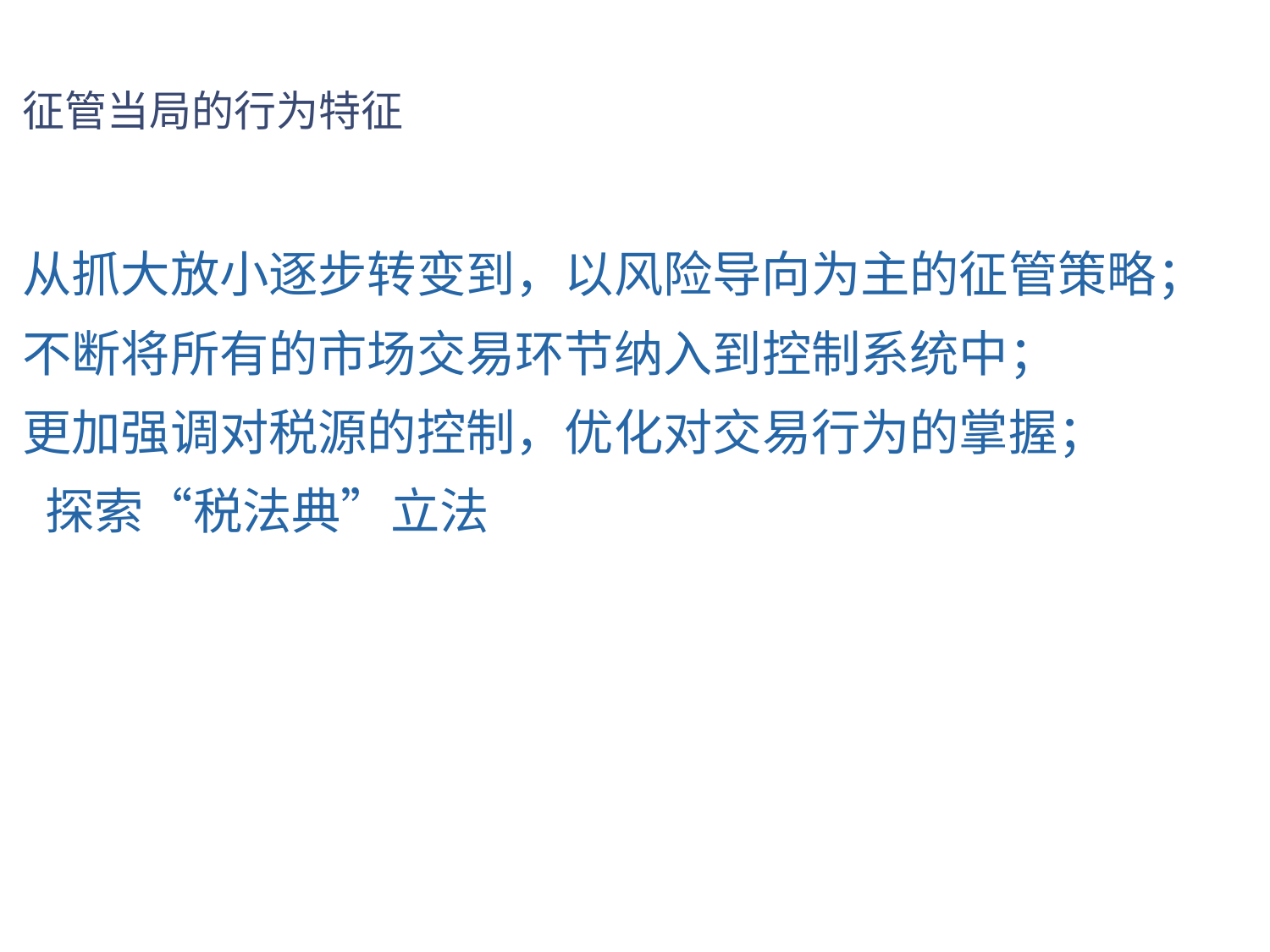

征管当局的行为特征
从抓大放小逐步转变到，以风险导向为主的征管策略；
不断将所有的市场交易环节纳入到控制系统中；
更加强调对税源的控制，优化对交易行为的掌握；
 探索“税法典”立法